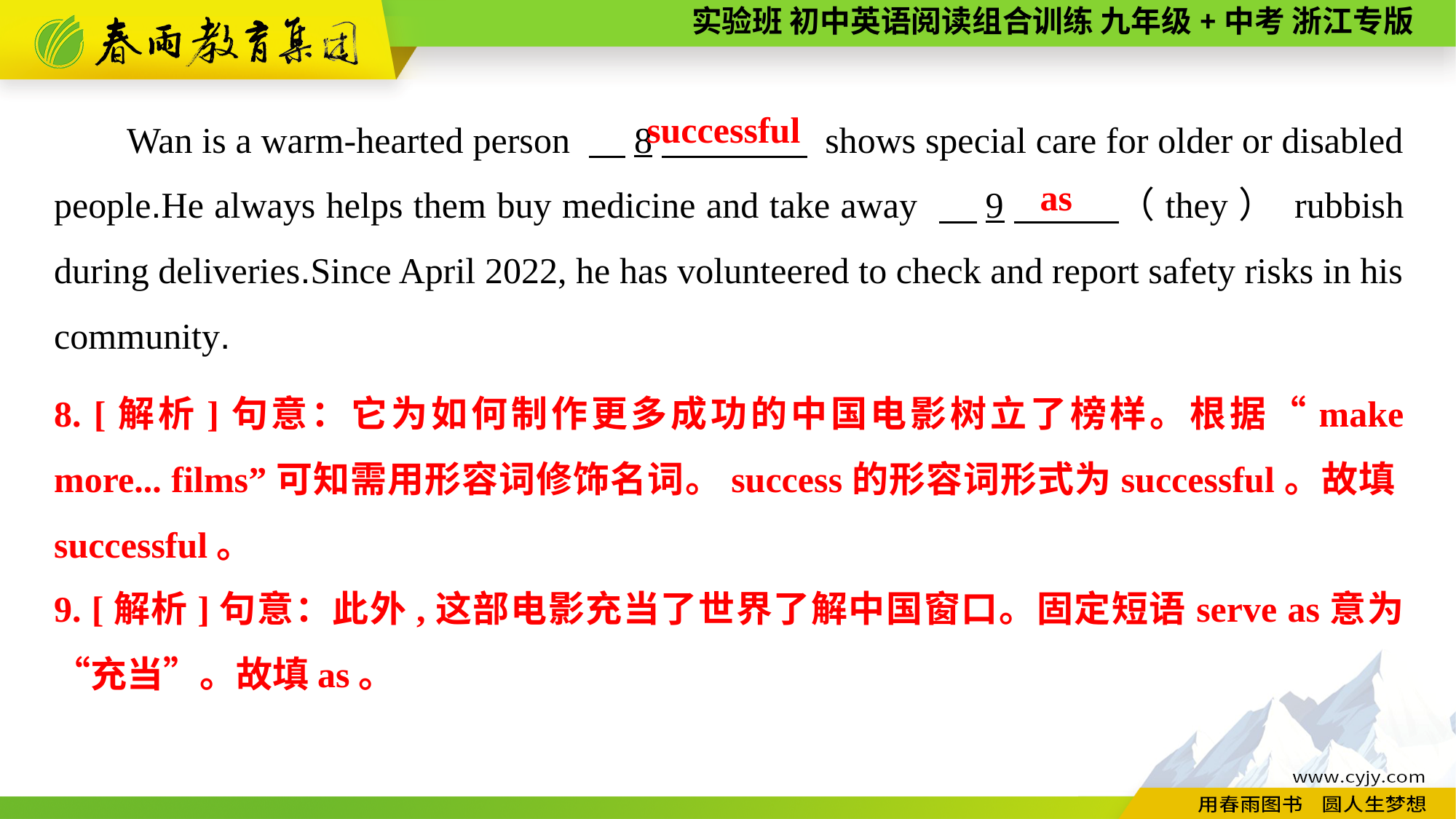

Wan is a warm-hearted person 　8　              shows special care for older or disabled people.He always helps them buy medicine and take away 　9　       （they） rubbish during deliveries.Since April 2022, he has volunteered to check and report safety risks in his community.
successful
as
8. [解析]句意：它为如何制作更多成功的中国电影树立了榜样。根据“make more... films”可知需用形容词修饰名词。success的形容词形式为successful。故填successful。
9. [解析]句意：此外,这部电影充当了世界了解中国窗口。固定短语serve as意为“充当”。故填as。